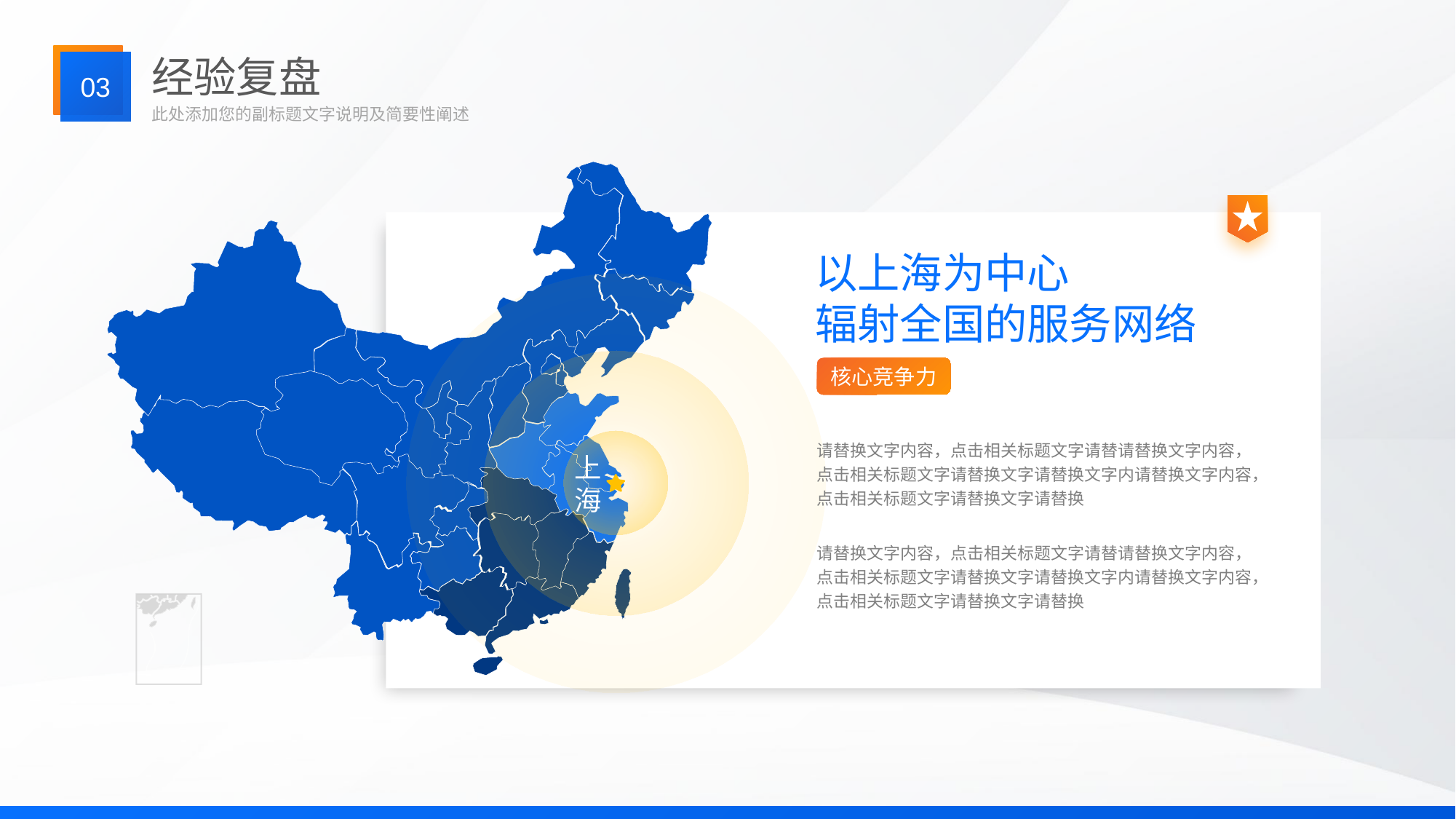

经验复盘

03
此处添加您的副标题文字说明及简要性阐述

以上海为中心
辐射全国的服务网络

核心竞争力
请替换文字内容，点击相关标题文字请替请替换文字内容，点击相关标题文字请替换文字请替换文字内请替换文字内容，点击相关标题文字请替换文字请替换
上
海
请替换文字内容，点击相关标题文字请替请替换文字内容，点击相关标题文字请替换文字请替换文字内请替换文字内容，点击相关标题文字请替换文字请替换